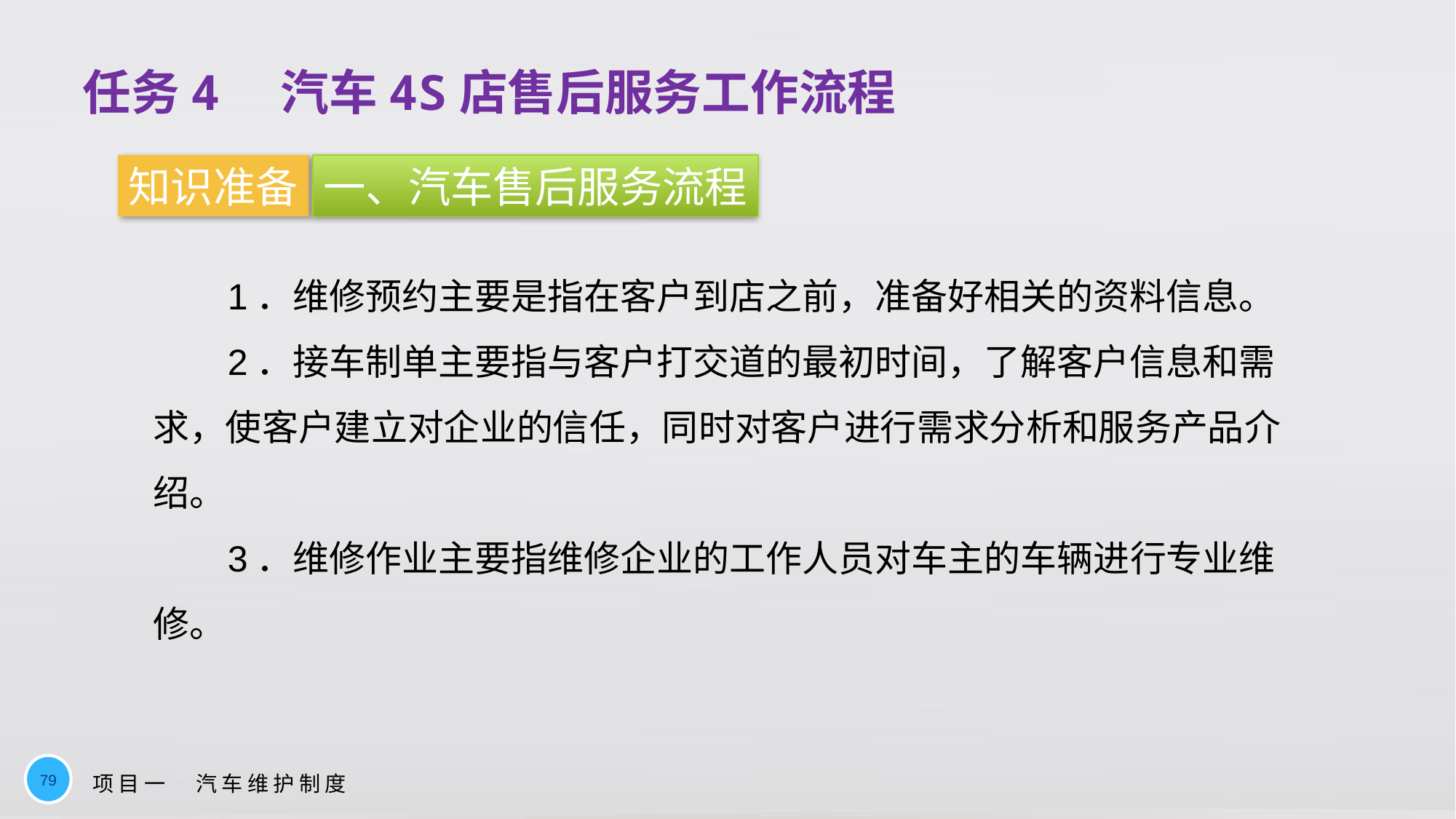

任务4　汽车4S店售后服务工作流程
知识准备
一、汽车售后服务流程
1．维修预约主要是指在客户到店之前，准备好相关的资料信息。
2．接车制单主要指与客户打交道的最初时间，了解客户信息和需求，使客户建立对企业的信任，同时对客户进行需求分析和服务产品介绍。
3．维修作业主要指维修企业的工作人员对车主的车辆进行专业维修。
79